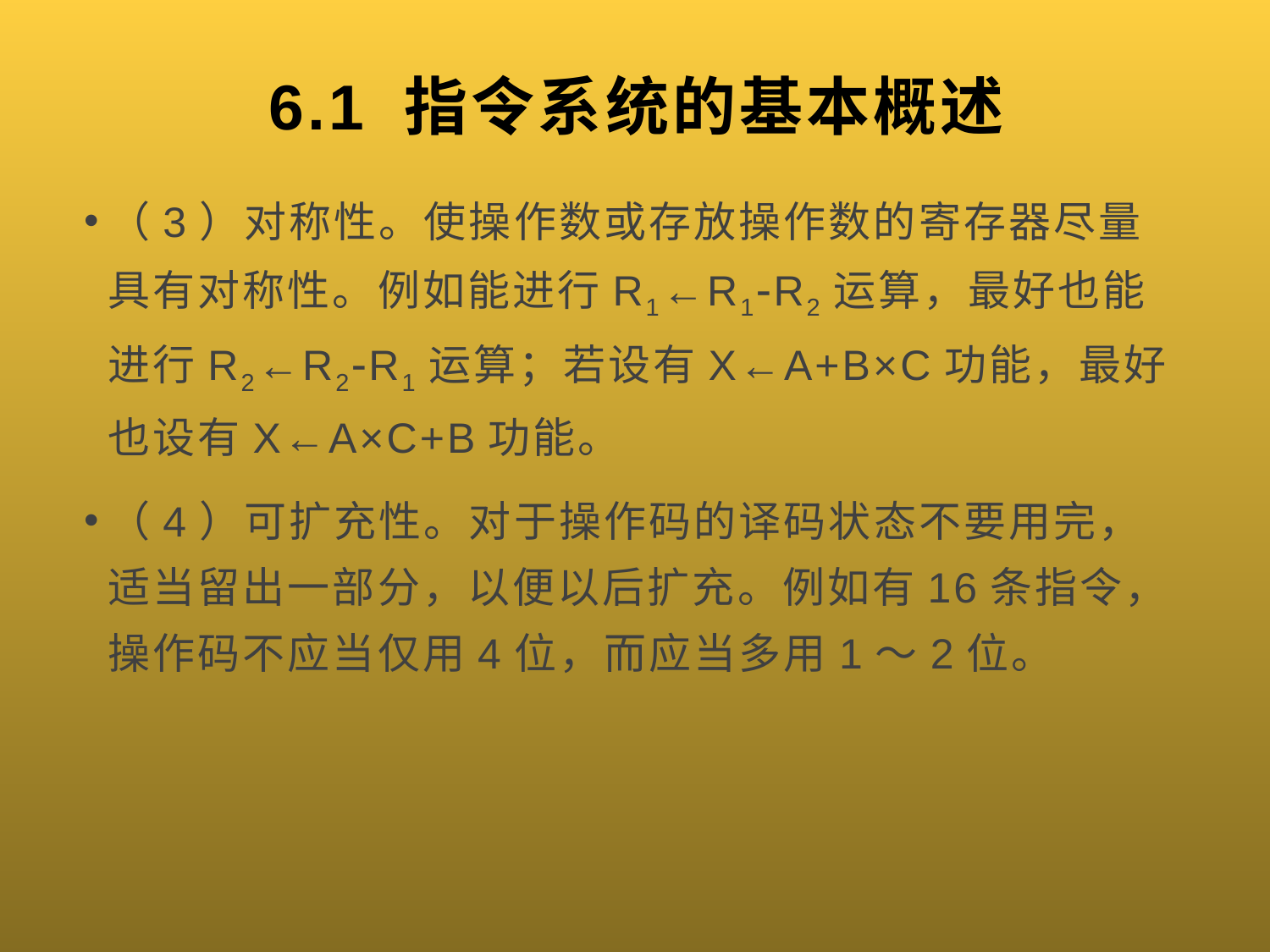

# 6.1 指令系统的基本概述
（3）对称性。使操作数或存放操作数的寄存器尽量具有对称性。例如能进行R1←R1−R2运算，最好也能进行R2←R2−R1运算；若设有X←A+B×C功能，最好也设有X←A×C+B功能。
（4）可扩充性。对于操作码的译码状态不要用完，适当留出一部分，以便以后扩充。例如有16条指令，操作码不应当仅用4位，而应当多用1～2位。